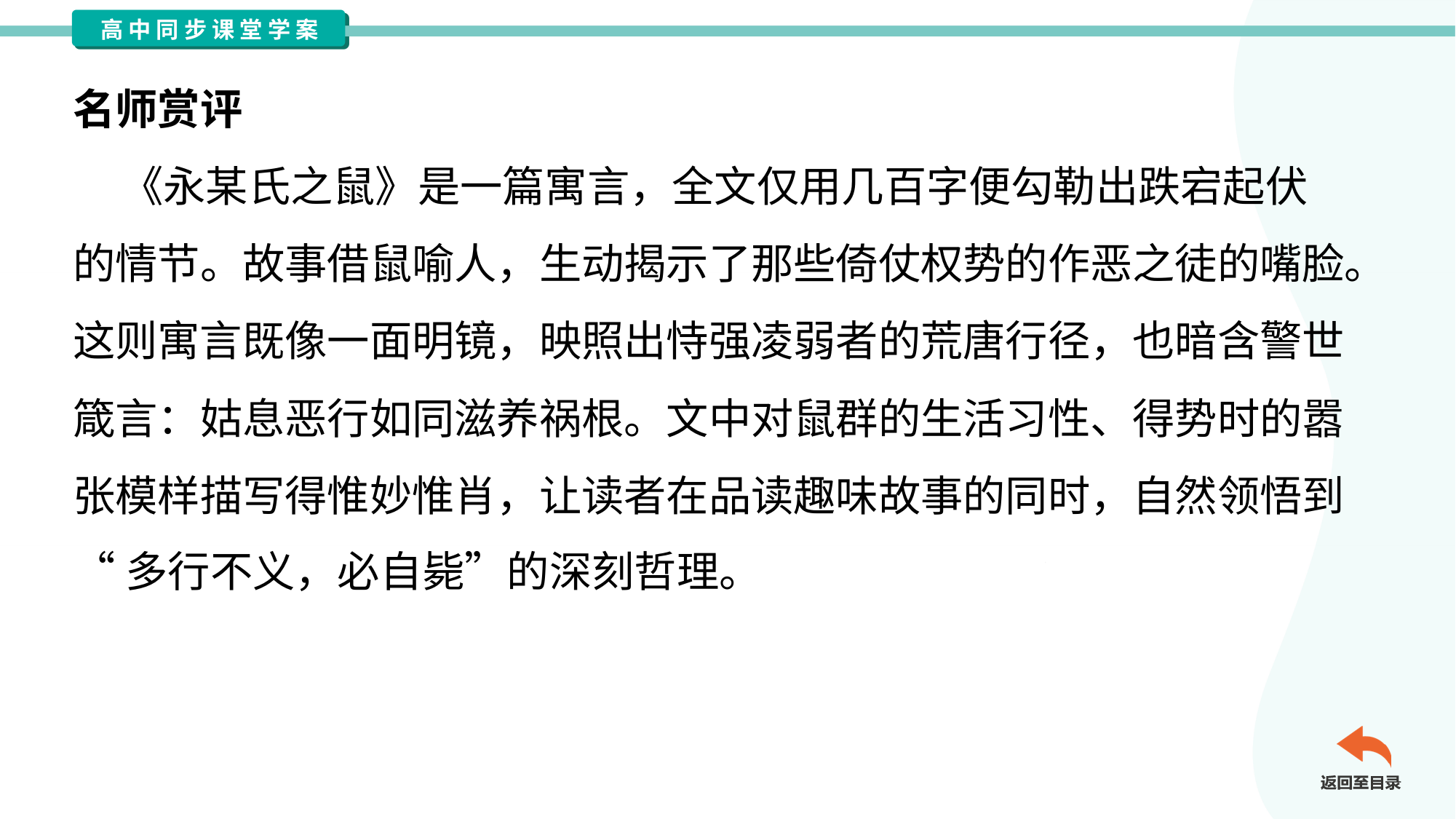

名师赏评
    《永某氏之鼠》是一篇寓言，全文仅用几百字便勾勒出跌宕起伏
的情节。故事借鼠喻人，生动揭示了那些倚仗权势的作恶之徒的嘴脸。
这则寓言既像一面明镜，映照出恃强凌弱者的荒唐行径，也暗含警世
箴言：姑息恶行如同滋养祸根。文中对鼠群的生活习性、得势时的嚣
张模样描写得惟妙惟肖，让读者在品读趣味故事的同时，自然领悟到
“多行不义，必自毙”的深刻哲理。